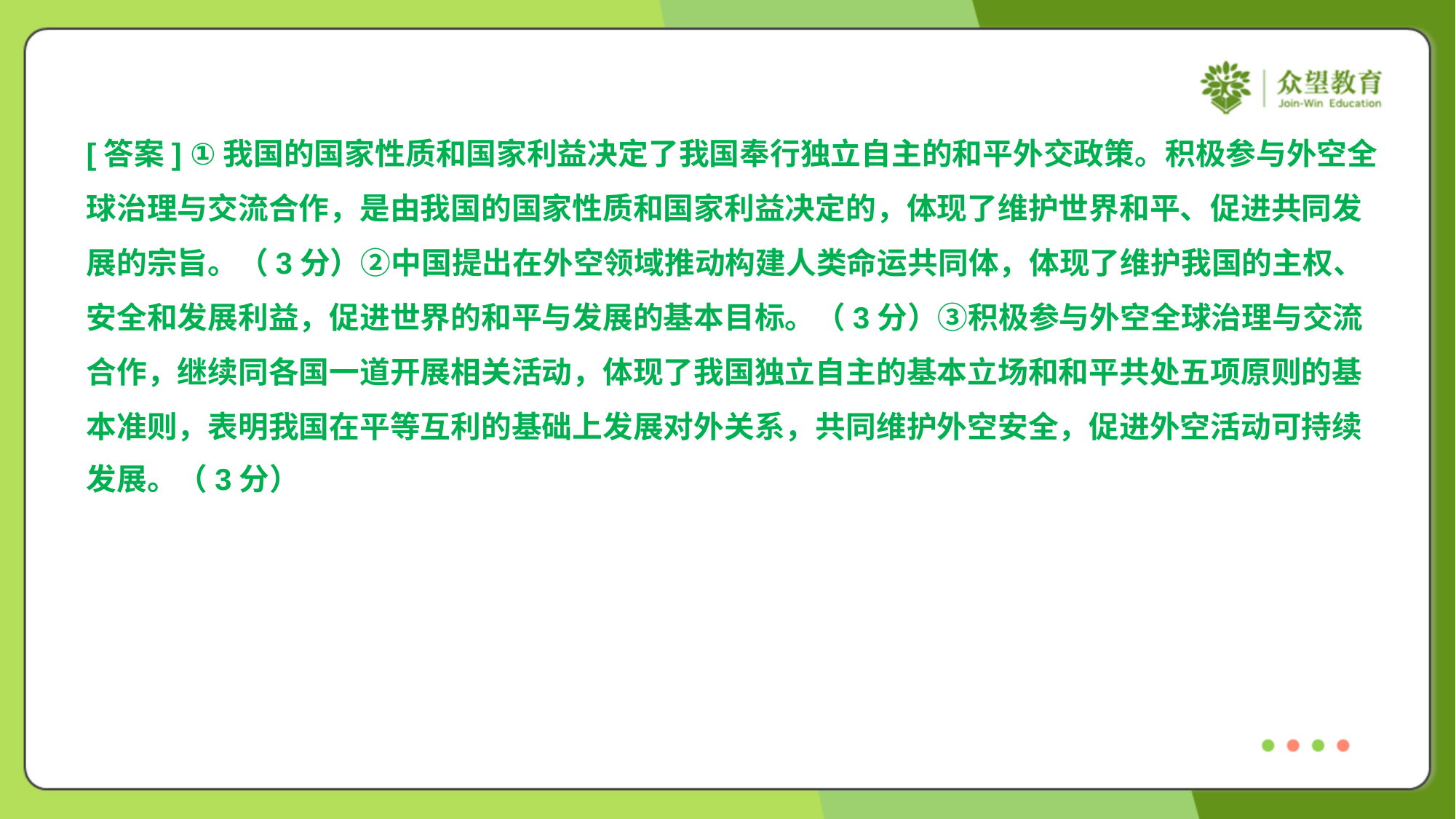

[答案] ①我国的国家性质和国家利益决定了我国奉行独立自主的和平外交政策。积极参与外空全
球治理与交流合作，是由我国的国家性质和国家利益决定的，体现了维护世界和平、促进共同发
展的宗旨。（3分）②中国提出在外空领域推动构建人类命运共同体，体现了维护我国的主权、
安全和发展利益，促进世界的和平与发展的基本目标。（3分）③积极参与外空全球治理与交流
合作，继续同各国一道开展相关活动，体现了我国独立自主的基本立场和和平共处五项原则的基
本准则，表明我国在平等互利的基础上发展对外关系，共同维护外空安全，促进外空活动可持续
发展。（3分）